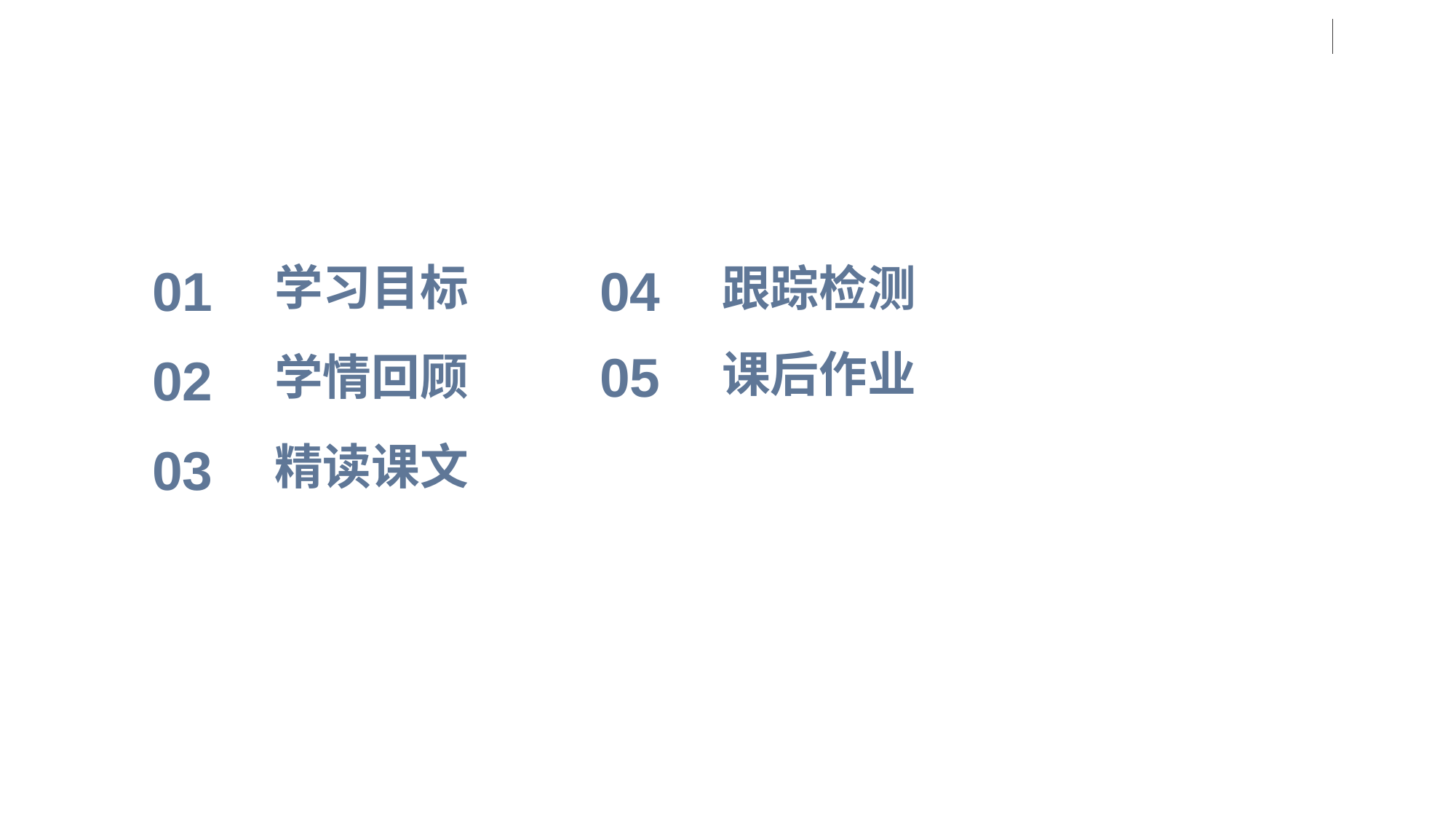

CONTENTS 教学目录
04
跟踪检测
01
学习目标
05
课后作业
学情回顾
02
03
精读课文